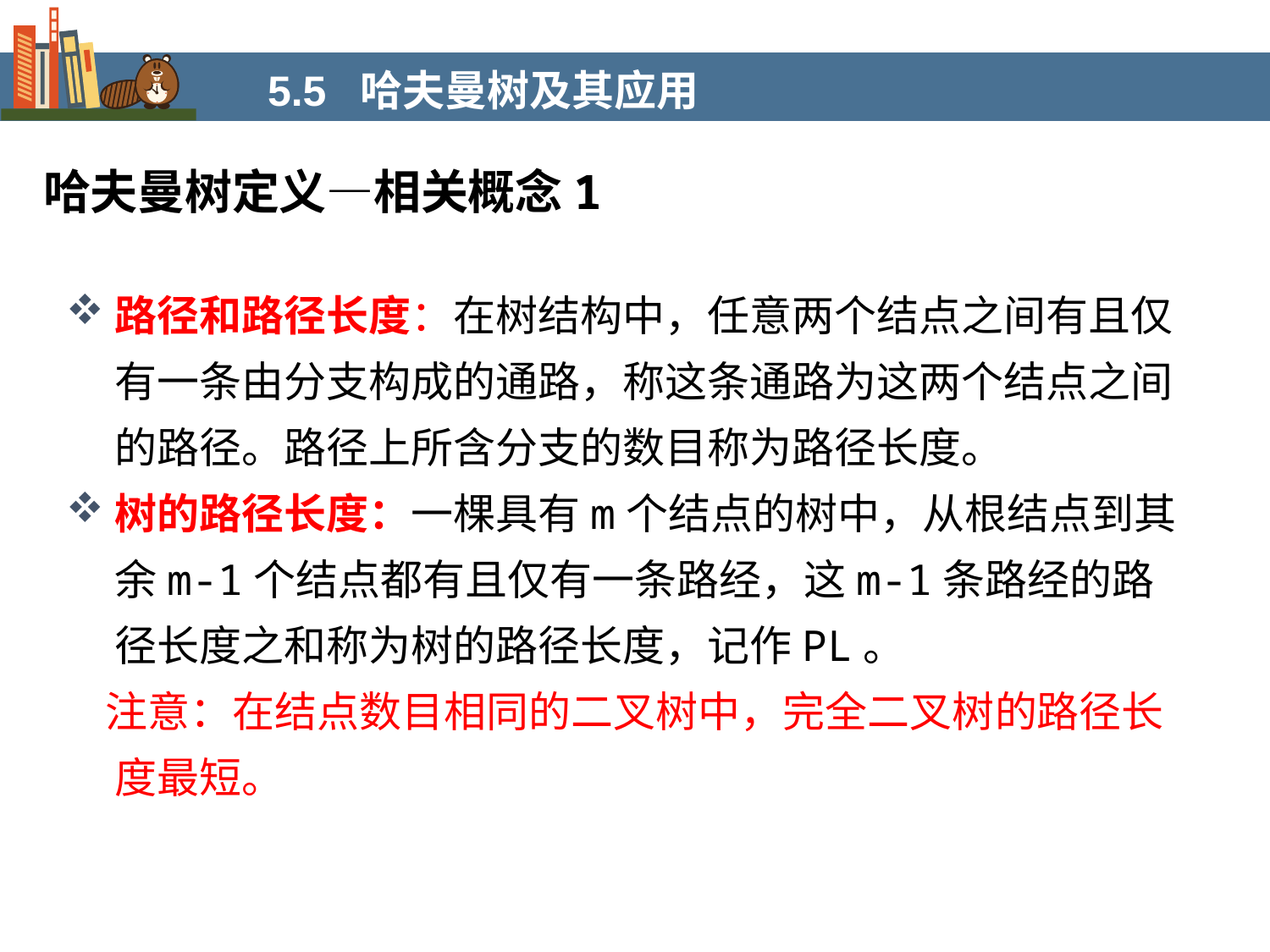

5.5  哈夫曼树及其应用
哈夫曼树定义—相关概念1

路径和路径长度：在树结构中，任意两个结点之间有且仅有一条由分支构成的通路，称这条通路为这两个结点之间的路径。路径上所含分支的数目称为路径长度。
树的路径长度：一棵具有m个结点的树中，从根结点到其余m-1个结点都有且仅有一条路经，这m-1条路经的路径长度之和称为树的路径长度，记作PL。
   注意：在结点数目相同的二叉树中，完全二叉树的路径长度最短。